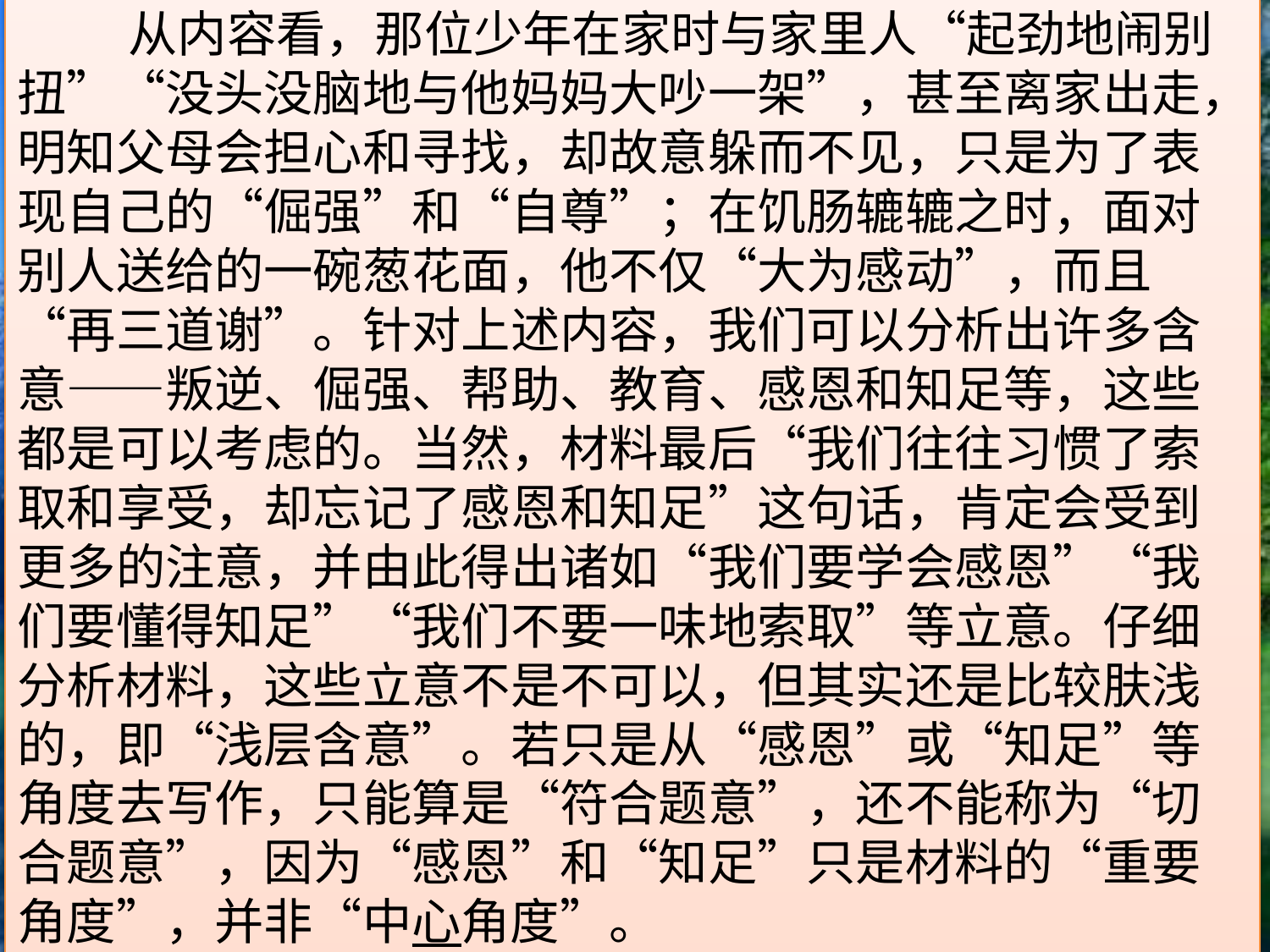

从内容看，那位少年在家时与家里人“起劲地闹别扭”“没头没脑地与他妈妈大吵一架”，甚至离家出走，明知父母会担心和寻找，却故意躲而不见，只是为了表现自己的“倔强”和“自尊”；在饥肠辘辘之时，面对别人送给的一碗葱花面，他不仅“大为感动”，而且“再三道谢”。针对上述内容，我们可以分析出许多含意——叛逆、倔强、帮助、教育、感恩和知足等，这些都是可以考虑的。当然，材料最后“我们往往习惯了索取和享受，却忘记了感恩和知足”这句话，肯定会受到更多的注意，并由此得出诸如“我们要学会感恩”“我们要懂得知足”“我们不要一味地索取”等立意。仔细分析材料，这些立意不是不可以，但其实还是比较肤浅的，即“浅层含意”。若只是从“感恩”或“知足”等角度去写作，只能算是“符合题意”，还不能称为“切合题意”，因为“感恩”和“知足”只是材料的“重要角度”，并非“中心角度”。